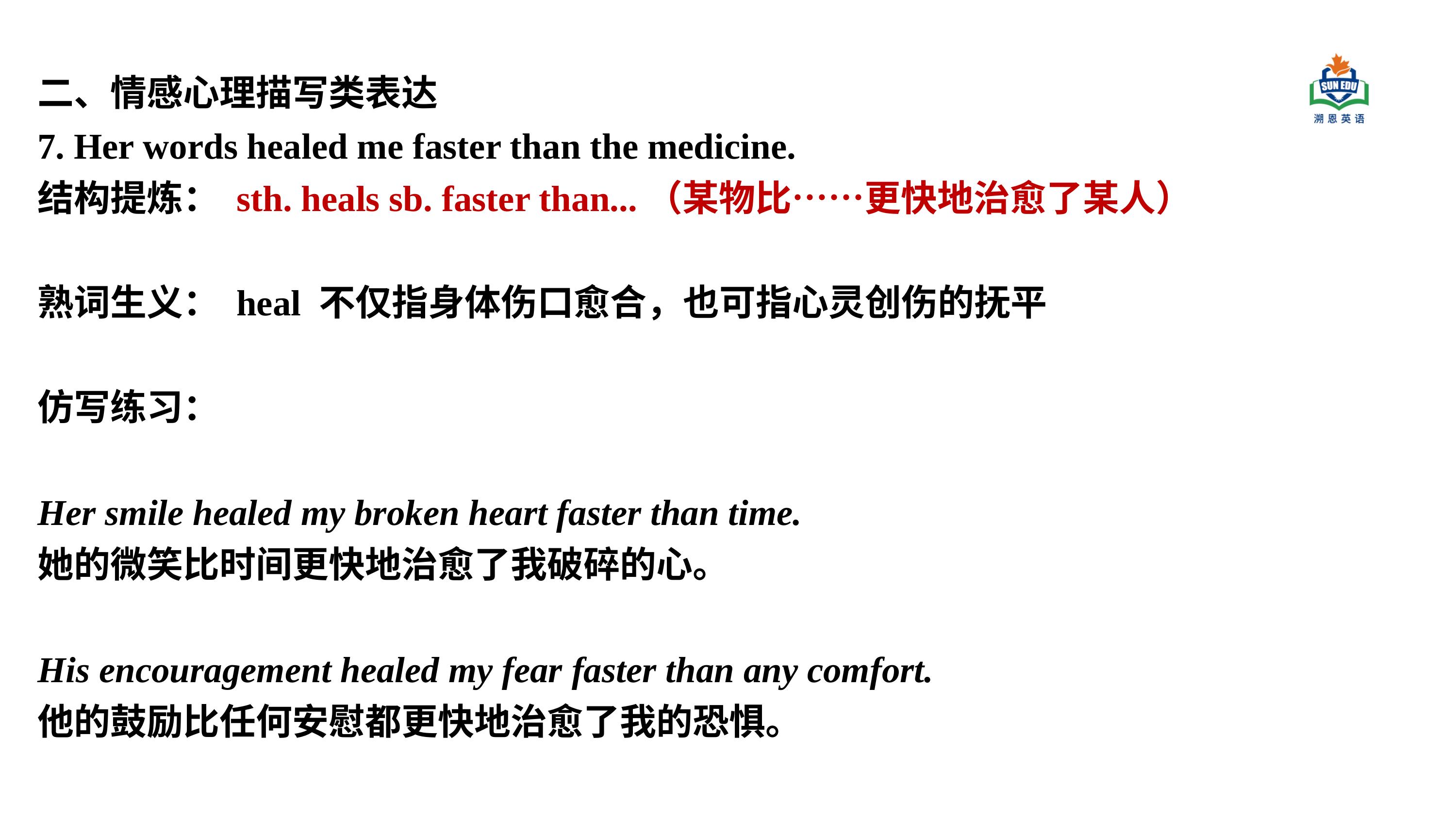

二、情感心理描写类表达
7. Her words healed me faster than the medicine.
结构提炼： sth. heals sb. faster than...（某物比……更快地治愈了某人）

熟词生义： heal 不仅指身体伤口愈合，也可指心灵创伤的抚平

仿写练习：

Her smile healed my broken heart faster than time.
她的微笑比时间更快地治愈了我破碎的心。

His encouragement healed my fear faster than any comfort.
他的鼓励比任何安慰都更快地治愈了我的恐惧。